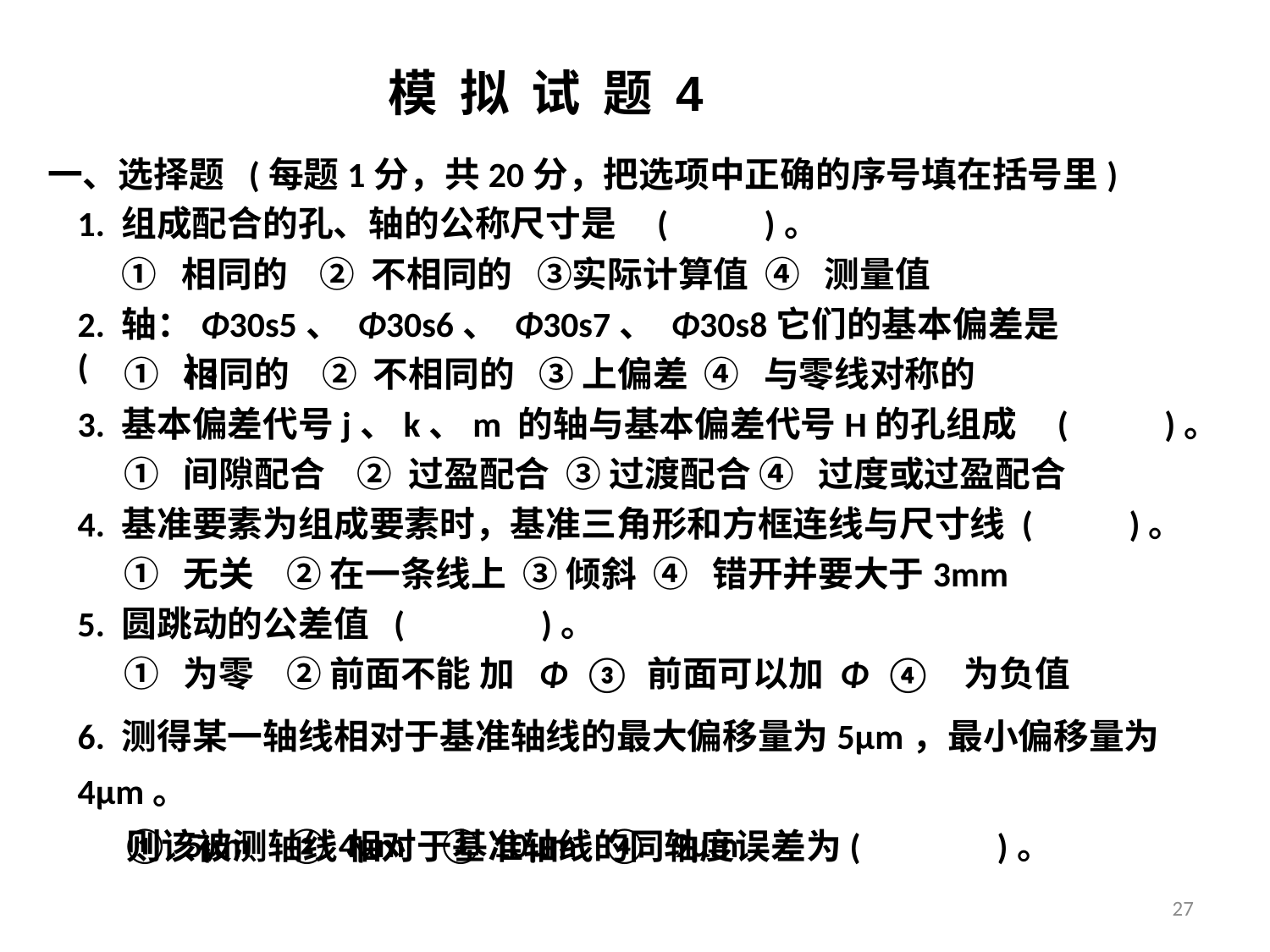

# 模  拟  试  题 4
一、选择题  (每题1分，共20分，把选项中正确的序号填在括号里)
1. 组成配合的孔、轴的公称尺寸是    (            )。
①  相同的    ②  不相同的   ③实际计算值  ④   测量值
2. 轴：Φ30s5、 Φ30s6、 Φ30s7、 Φ30s8它们的基本偏差是    (            )。
①  相同的    ②  不相同的   ③ 上偏差  ④   与零线对称的
3. 基本偏差代号j、k、m 的轴与基本偏差代号H的孔组成    (            )。
①  间隙配合    ②  过盈配合  ③ 过渡配合 ④   过度或过盈配合
4. 基准要素为组成要素时，基准三角形和方框连线与尺寸线 (            )。
①  无关    ② 在一条线上  ③ 倾斜  ④   错开并要大于3mm
5. 圆跳动的公差值  (                 )。
①  为零    ② 前面不能 加  Φ  ③ 前面可以加 Φ  ④   为负值
6. 测得某一轴线相对于基准轴线的最大偏移量为5μm，最小偏移量为4μm。
     则该被测轴线 相对于基准轴线的同轴度误差为(                 )。
①  5μm    ② 4μm    ③ 10μm   ④   9μm
27